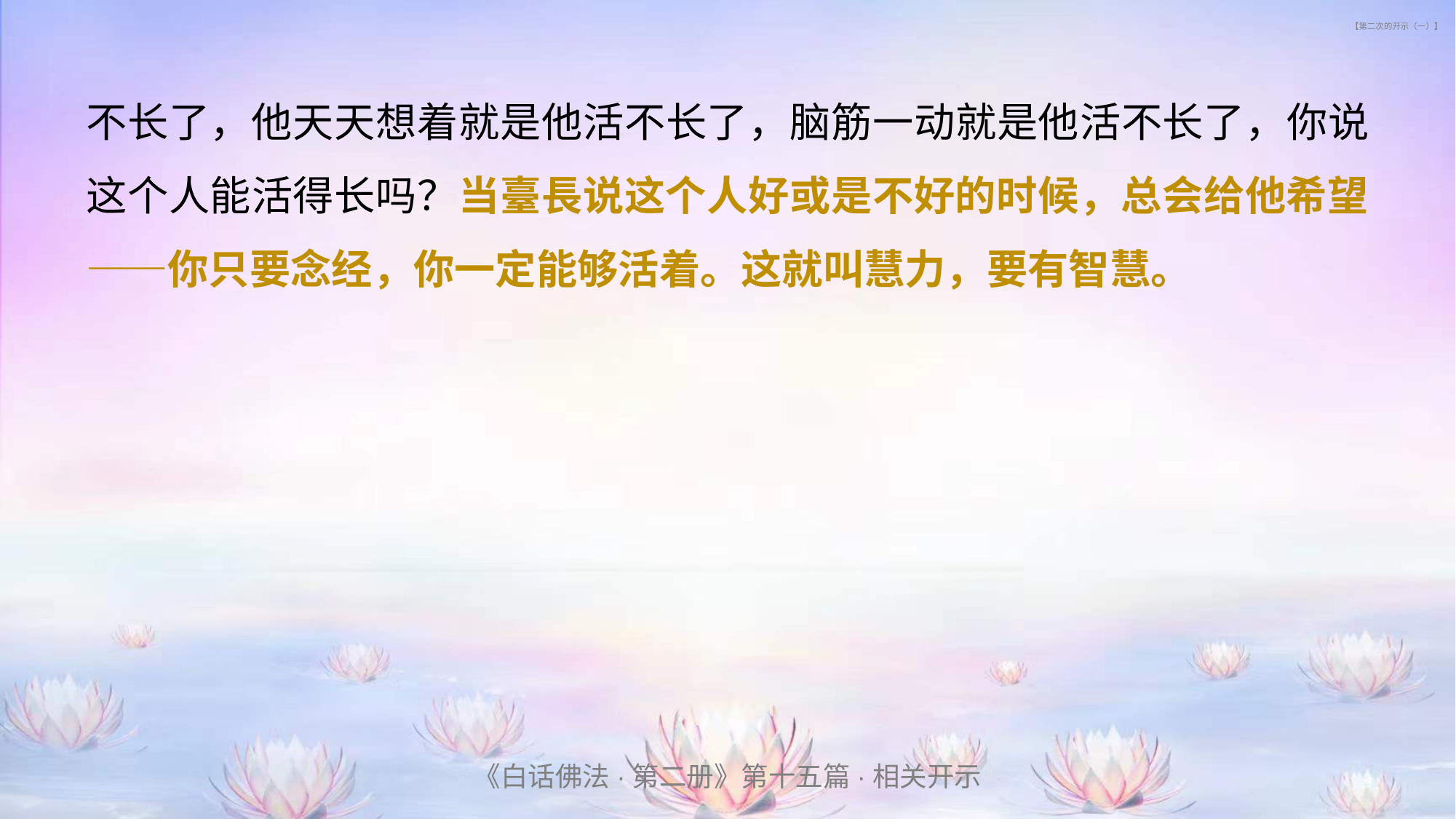

# 【第二次的开示（一）】
不长了，他天天想着就是他活不长了，脑筋一动就是他活不长了，你说这个人能活得长吗？当臺長说这个人好或是不好的时候，总会给他希望——你只要念经，你一定能够活着。这就叫慧力，要有智慧。
《白话佛法·第二册》第十五篇·相关开示